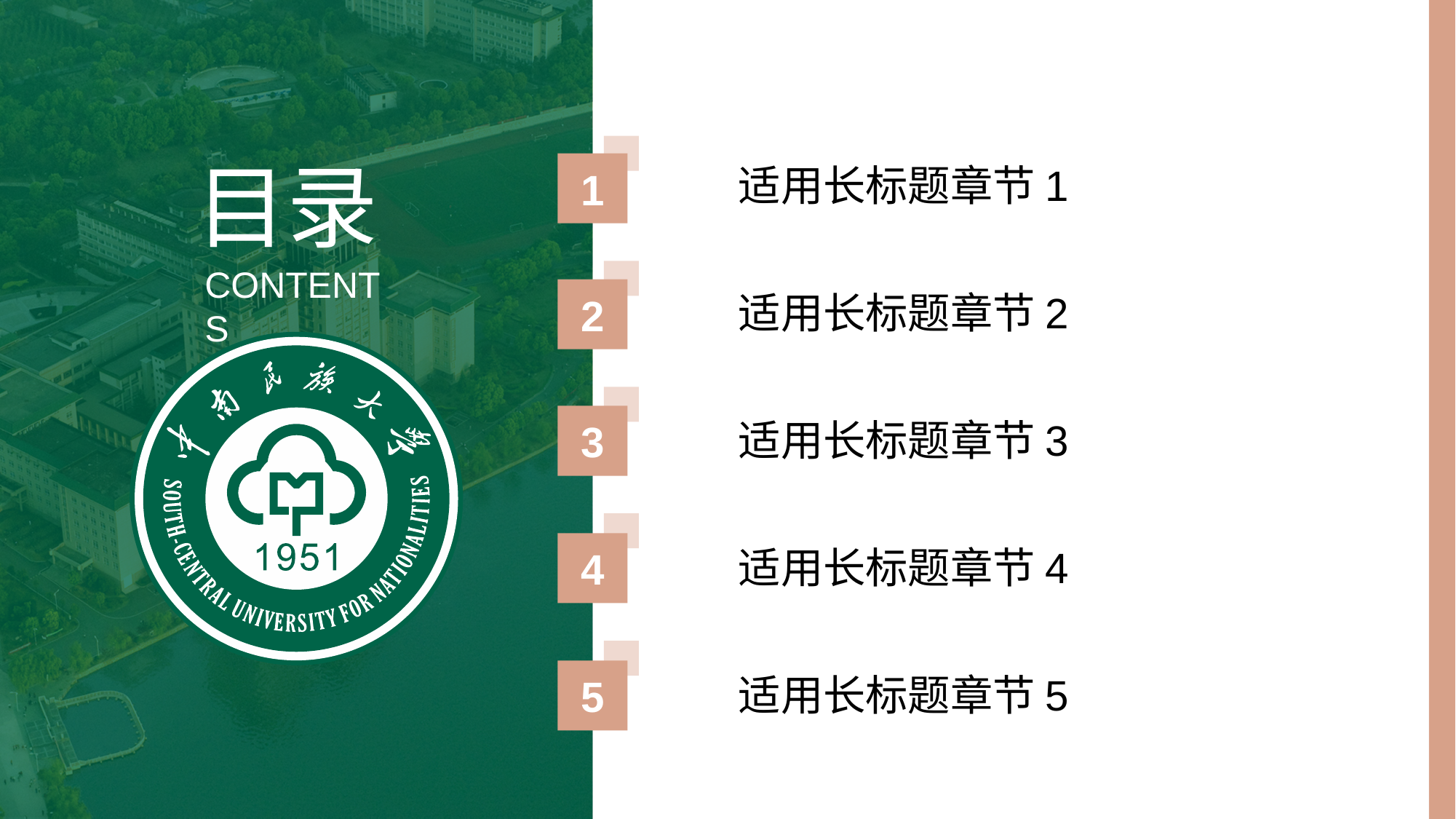

适用长标题章节1
适用长标题章节2
适用长标题章节3
适用长标题章节4
适用长标题章节5